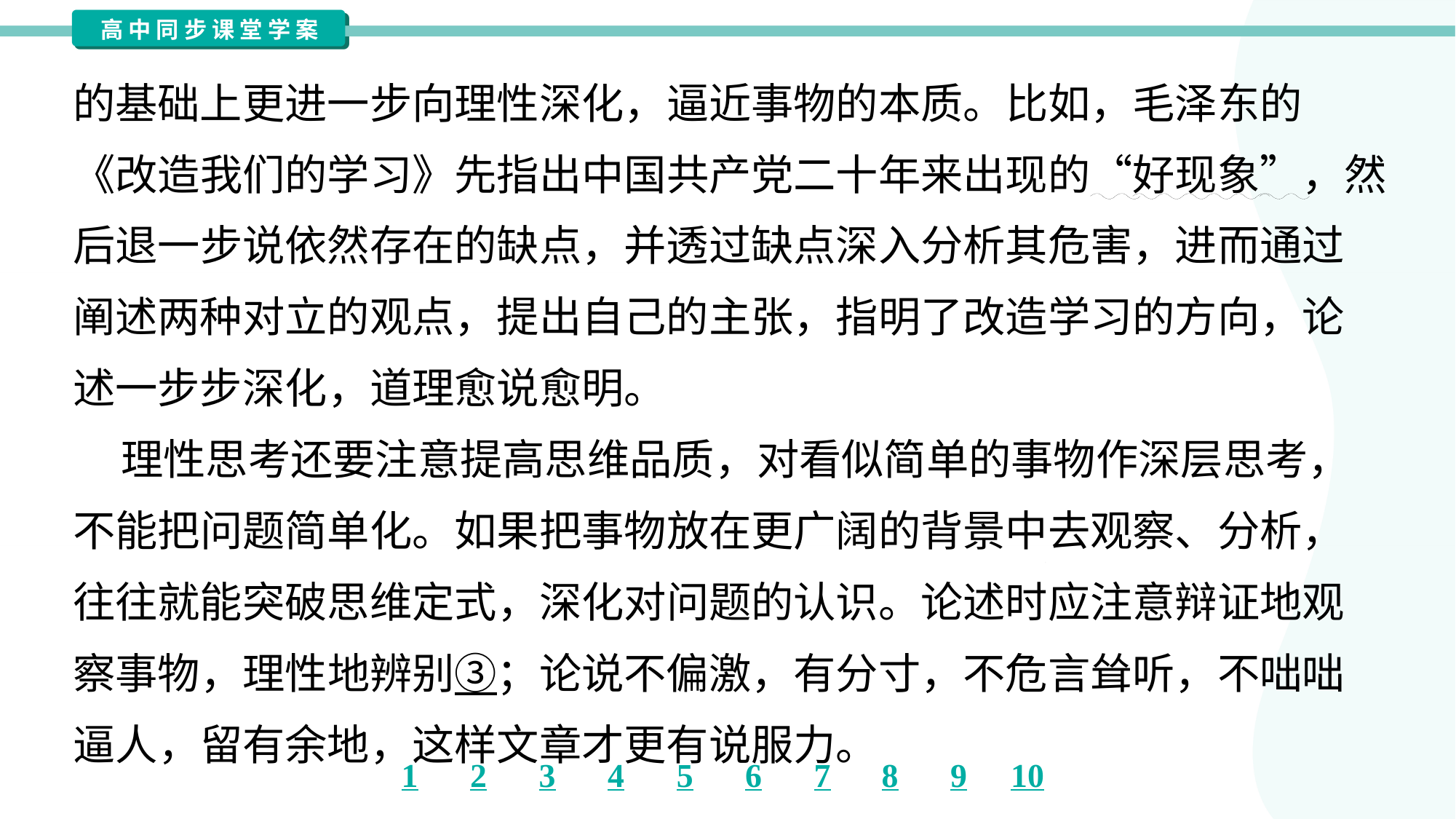

的基础上更进一步向理性深化，逼近事物的本质。比如，毛泽东的
《改造我们的学习》先指出中国共产党二十年来出现的“好现象”，然
后退一步说依然存在的缺点，并透过缺点深入分析其危害，进而通过
阐述两种对立的观点，提出自己的主张，指明了改造学习的方向，论
述一步步深化，道理愈说愈明。
    理性思考还要注意提高思维品质，对看似简单的事物作深层思考，
不能把问题简单化。如果把事物放在更广阔的背景中去观察、分析，
往往就能突破思维定式，深化对问题的认识。论述时应注意辩证地观
察事物，理性地辨别③；论说不偏激，有分寸，不危言耸听，不咄咄
逼人，留有余地，这样文章才更有说服力。